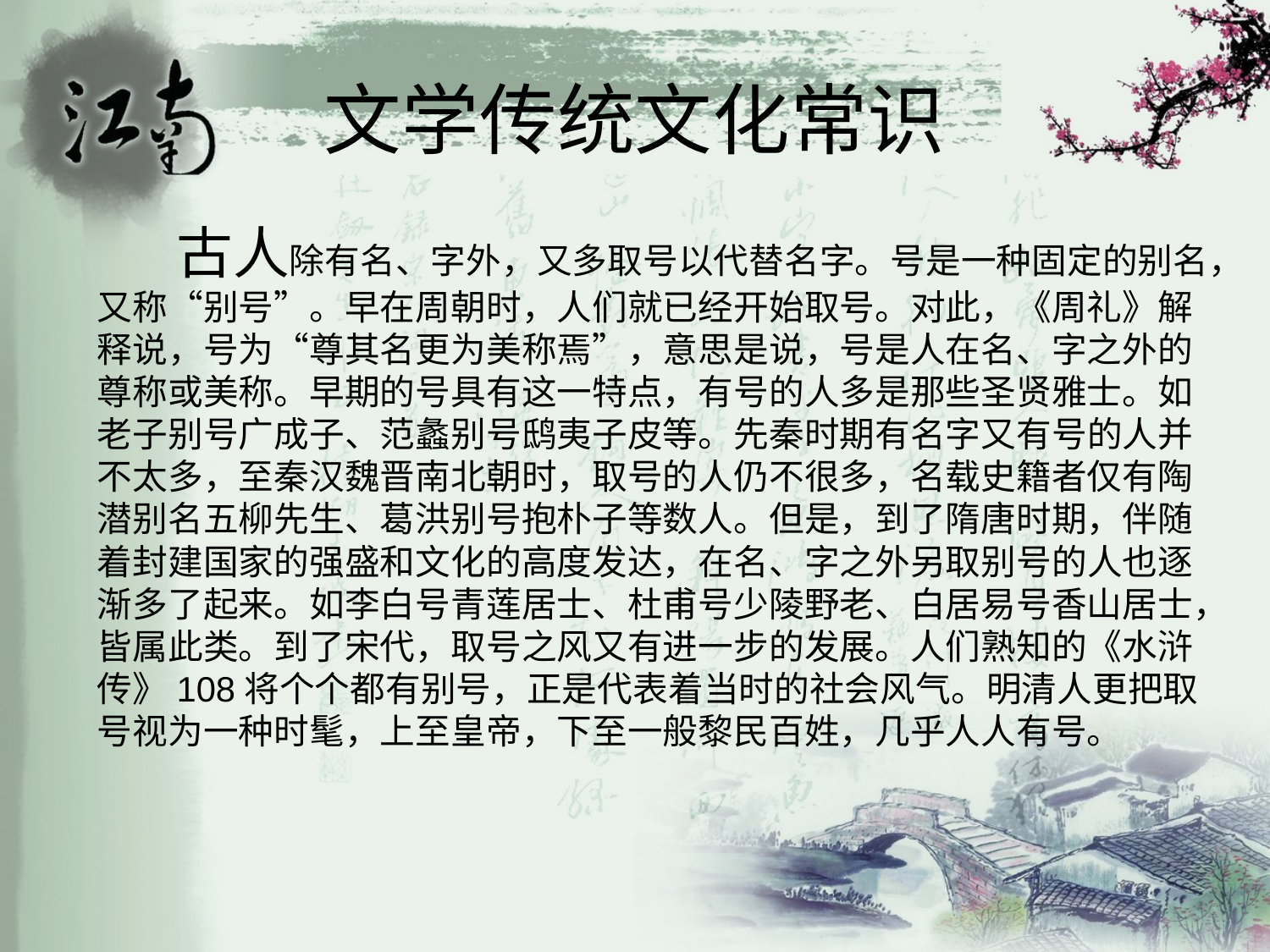

# 文学传统文化常识
         古人除有名、字外，又多取号以代替名字。号是一种固定的别名，又称“别号”。早在周朝时，人们就已经开始取号。对此，《周礼》解释说，号为“尊其名更为美称焉”，意思是说，号是人在名、字之外的尊称或美称。早期的号具有这一特点，有号的人多是那些圣贤雅士。如老子别号广成子、范蠡别号鸱夷子皮等。先秦时期有名字又有号的人并不太多，至秦汉魏晋南北朝时，取号的人仍不很多，名载史籍者仅有陶潜别名五柳先生、葛洪别号抱朴子等数人。但是，到了隋唐时期，伴随着封建国家的强盛和文化的高度发达，在名、字之外另取别号的人也逐渐多了起来。如李白号青莲居士、杜甫号少陵野老、白居易号香山居士，皆属此类。到了宋代，取号之风又有进一步的发展。人们熟知的《水浒传》108将个个都有别号，正是代表着当时的社会风气。明清人更把取号视为一种时髦，上至皇帝，下至一般黎民百姓，几乎人人有号。